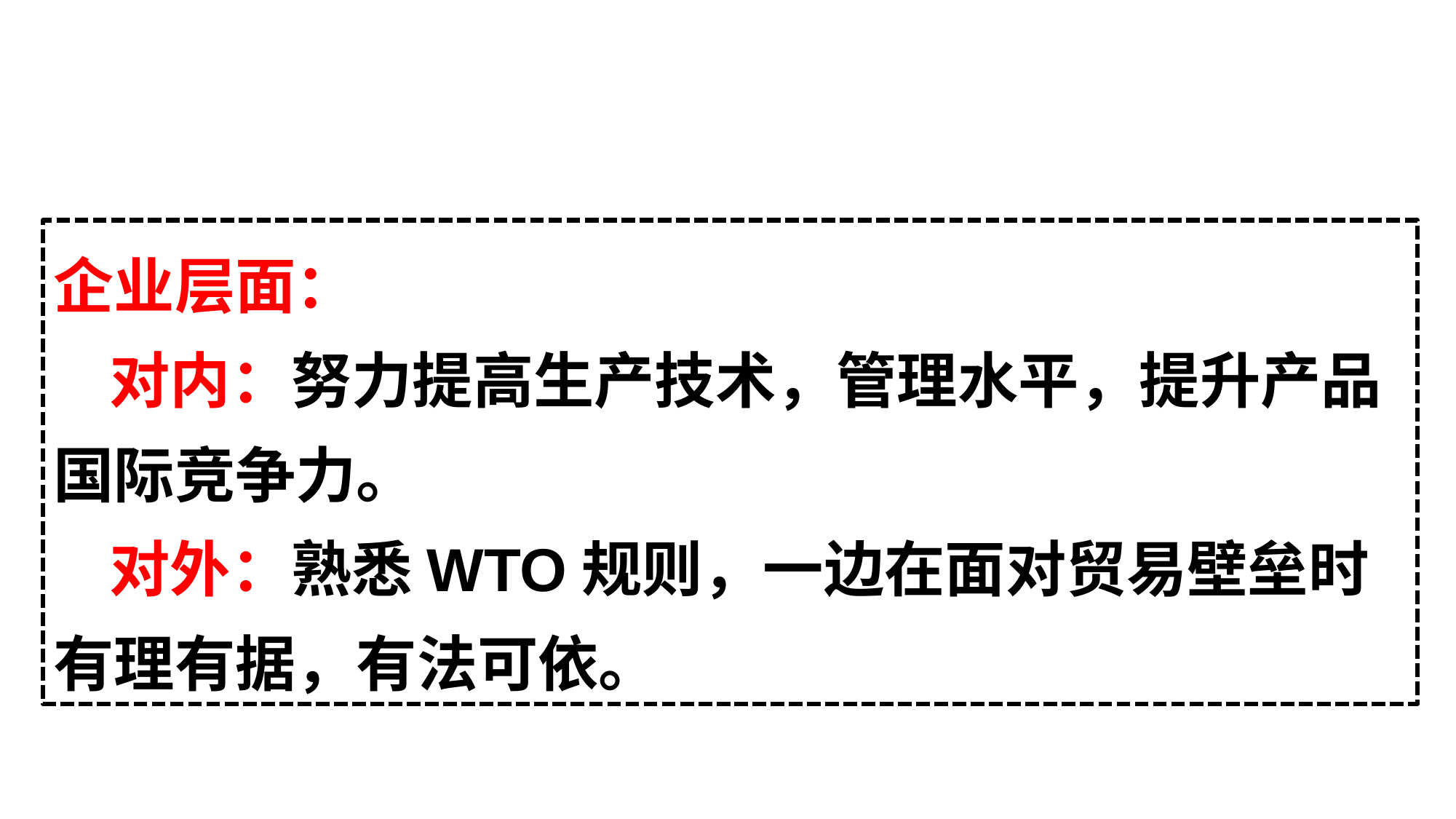

企业层面：
   对内：努力提高生产技术，管理水平，提升产品国际竞争力。
   对外：熟悉WTO规则，一边在面对贸易壁垒时有理有据，有法可依。